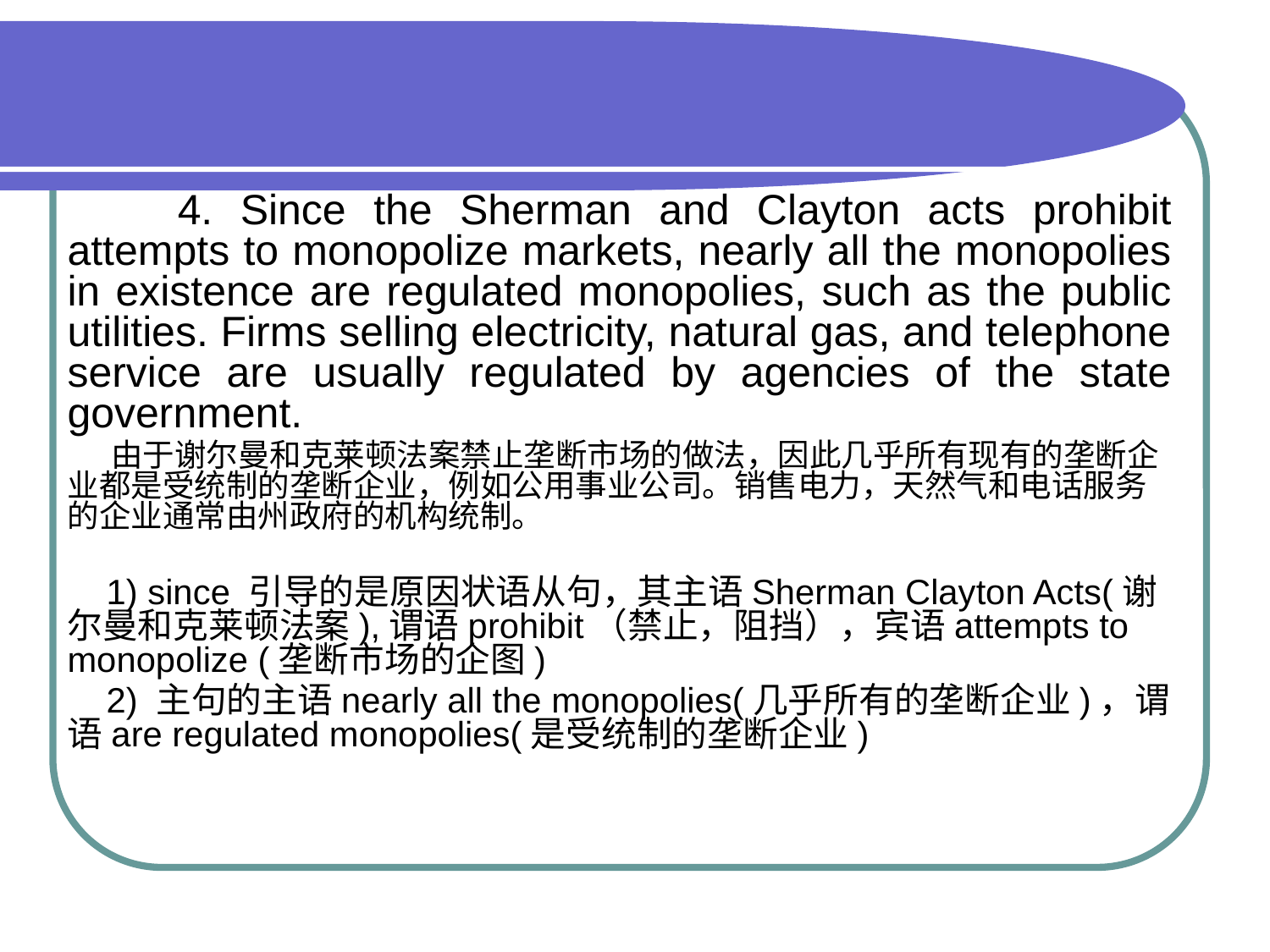

4. Since the Sherman and Clayton acts prohibit attempts to monopolize markets, nearly all the monopolies in existence are regulated monopolies, such as the public utilities. Firms selling electricity, natural gas, and telephone service are usually regulated by agencies of the state government.
     由于谢尔曼和克莱顿法案禁止垄断市场的做法，因此几乎所有现有的垄断企业都是受统制的垄断企业，例如公用事业公司。销售电力，天然气和电话服务的企业通常由州政府的机构统制。

    1) since 引导的是原因状语从句，其主语Sherman Clayton Acts(谢尔曼和克莱顿法案),谓语prohibit（禁止，阻挡），宾语attempts to monopolize (垄断市场的企图)
    2) 主句的主语nearly all the monopolies(几乎所有的垄断企业)，谓语are regulated monopolies(是受统制的垄断企业)